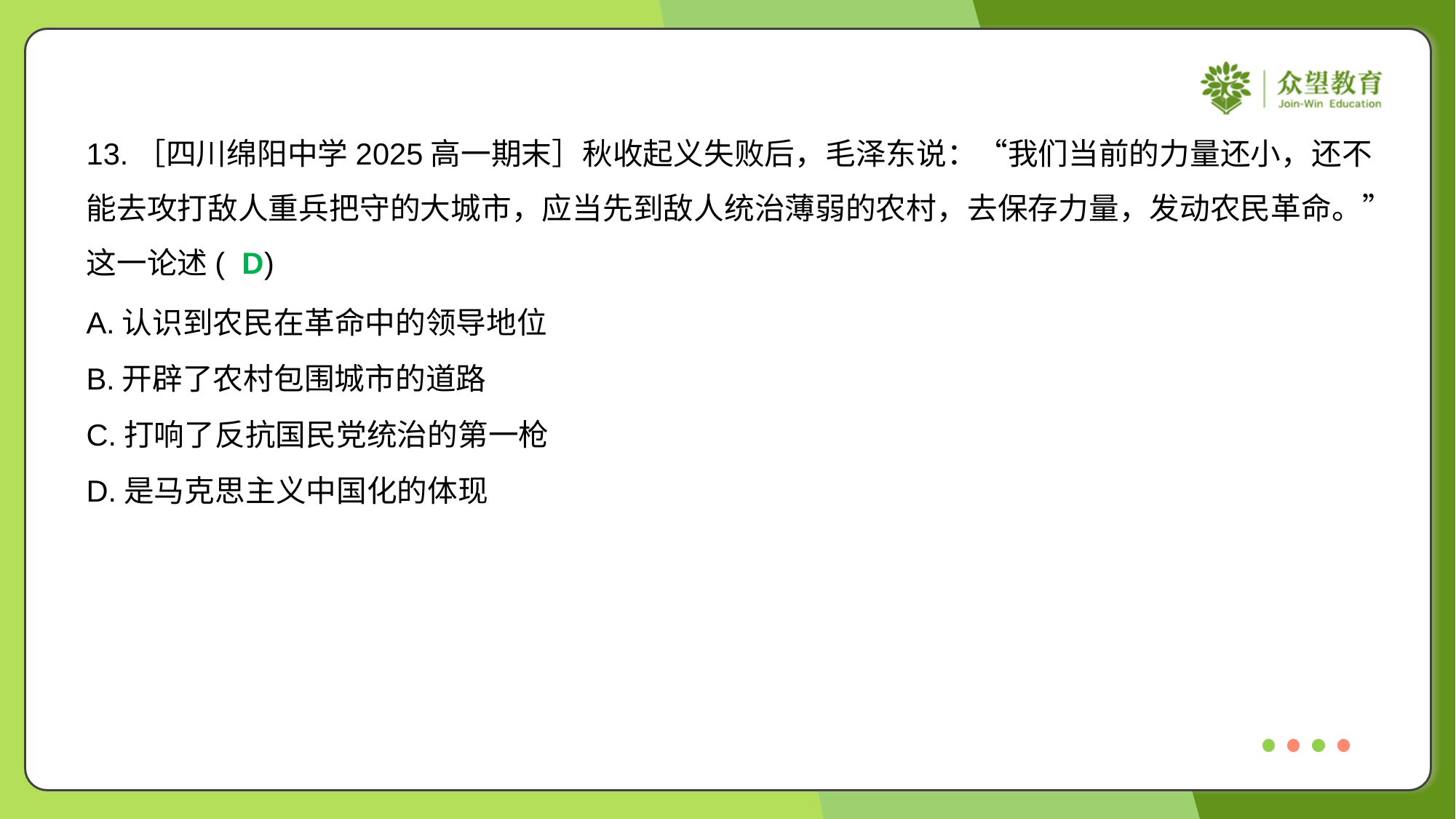

13.［四川绵阳中学2025高一期末］秋收起义失败后，毛泽东说：“我们当前的力量还小，还不
能去攻打敌人重兵把守的大城市，应当先到敌人统治薄弱的农村，去保存力量，发动农民革命。”
这一论述(     )
D
A.认识到农民在革命中的领导地位
B.开辟了农村包围城市的道路
C.打响了反抗国民党统治的第一枪
D.是马克思主义中国化的体现